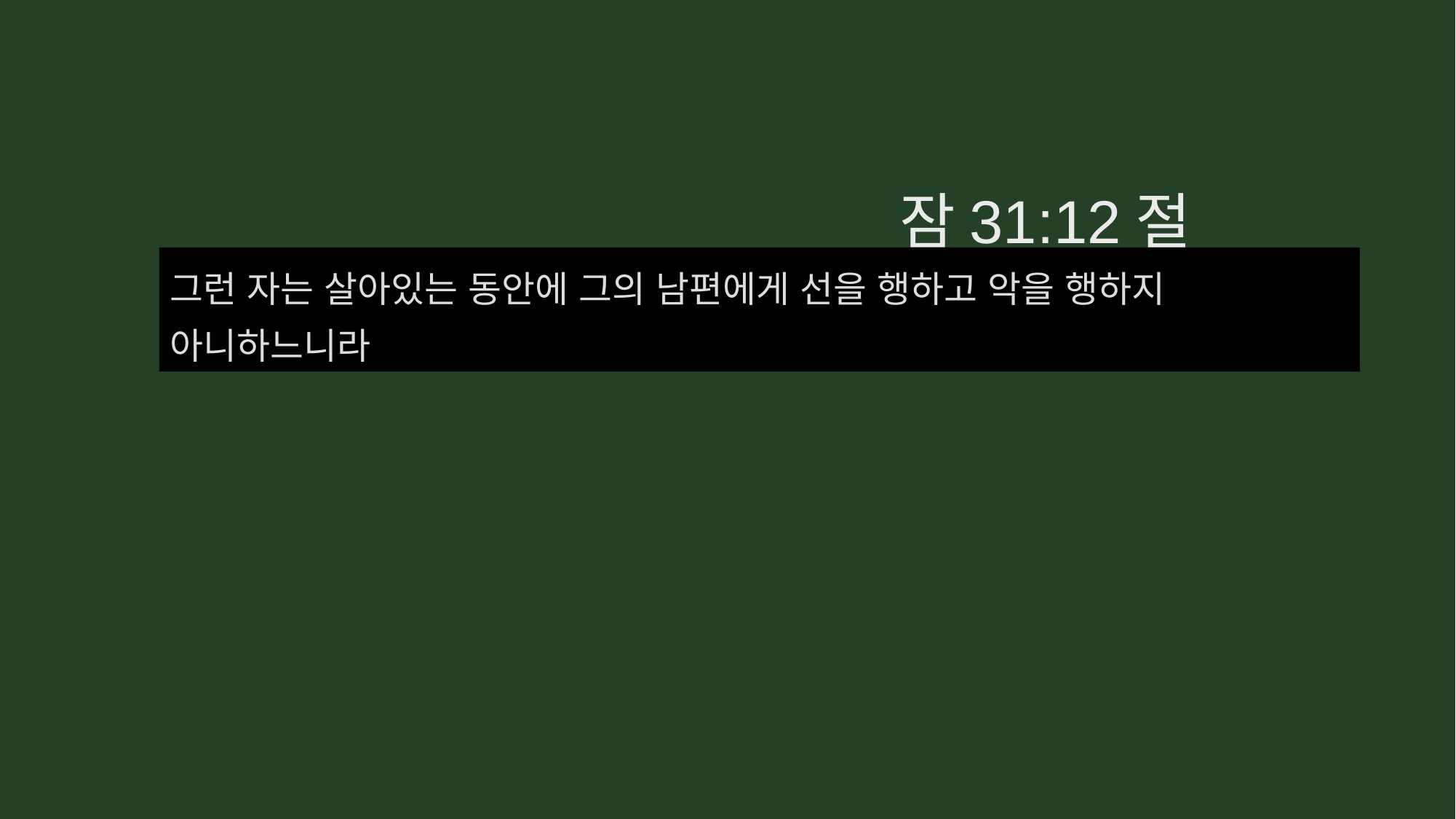

잠31:12절
그런 자는 살아있는 동안에 그의 남편에게 선을 행하고 악을 행하지
아니하느니라